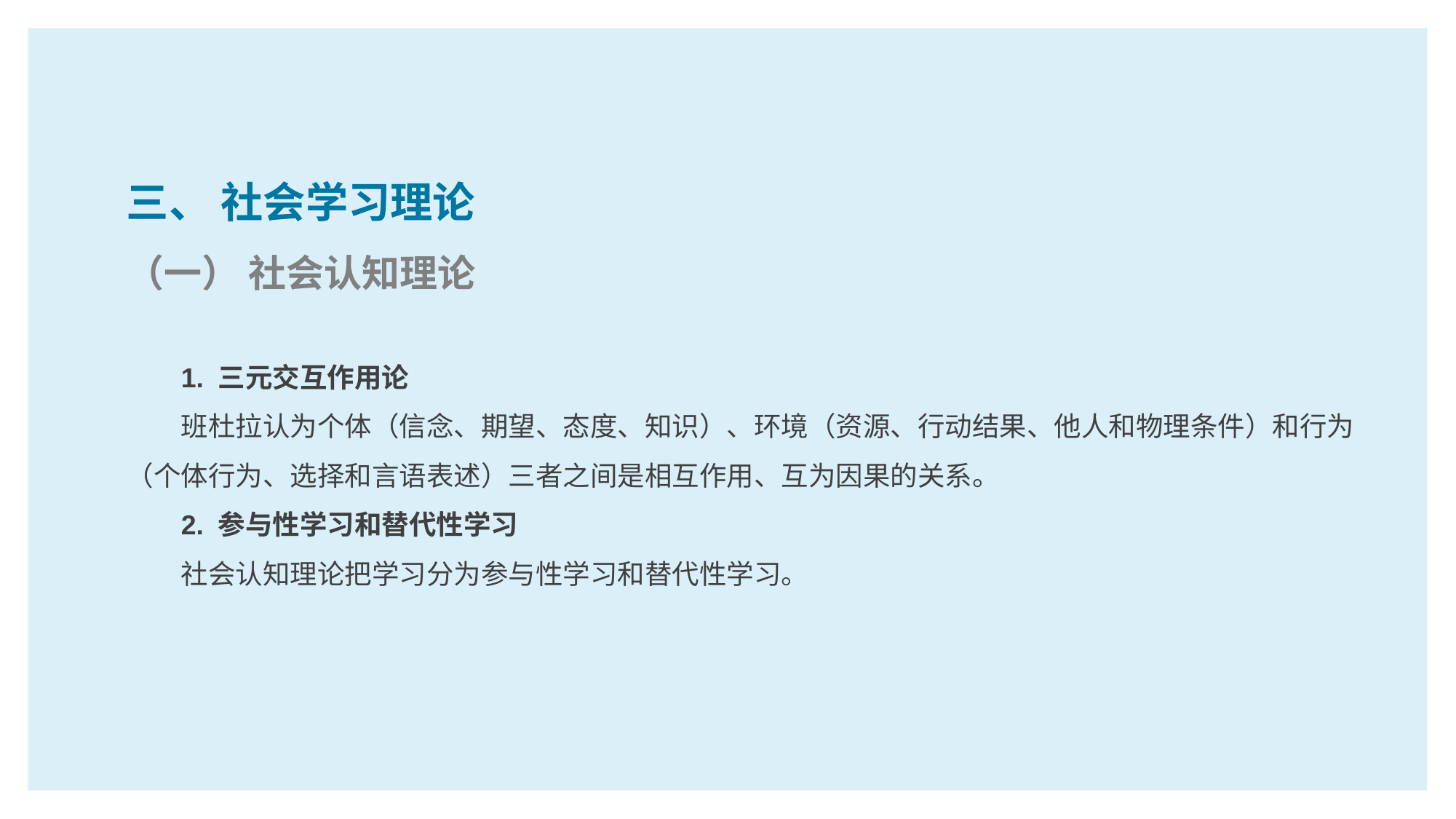

三、 社会学习理论
（一） 社会认知理论

1. 三元交互作用论
班杜拉认为个体（信念、期望、态度、知识）、环境（资源、行动结果、他人和物理条件）和行为（个体行为、选择和言语表述）三者之间是相互作用、互为因果的关系。
2. 参与性学习和替代性学习
社会认知理论把学习分为参与性学习和替代性学习。